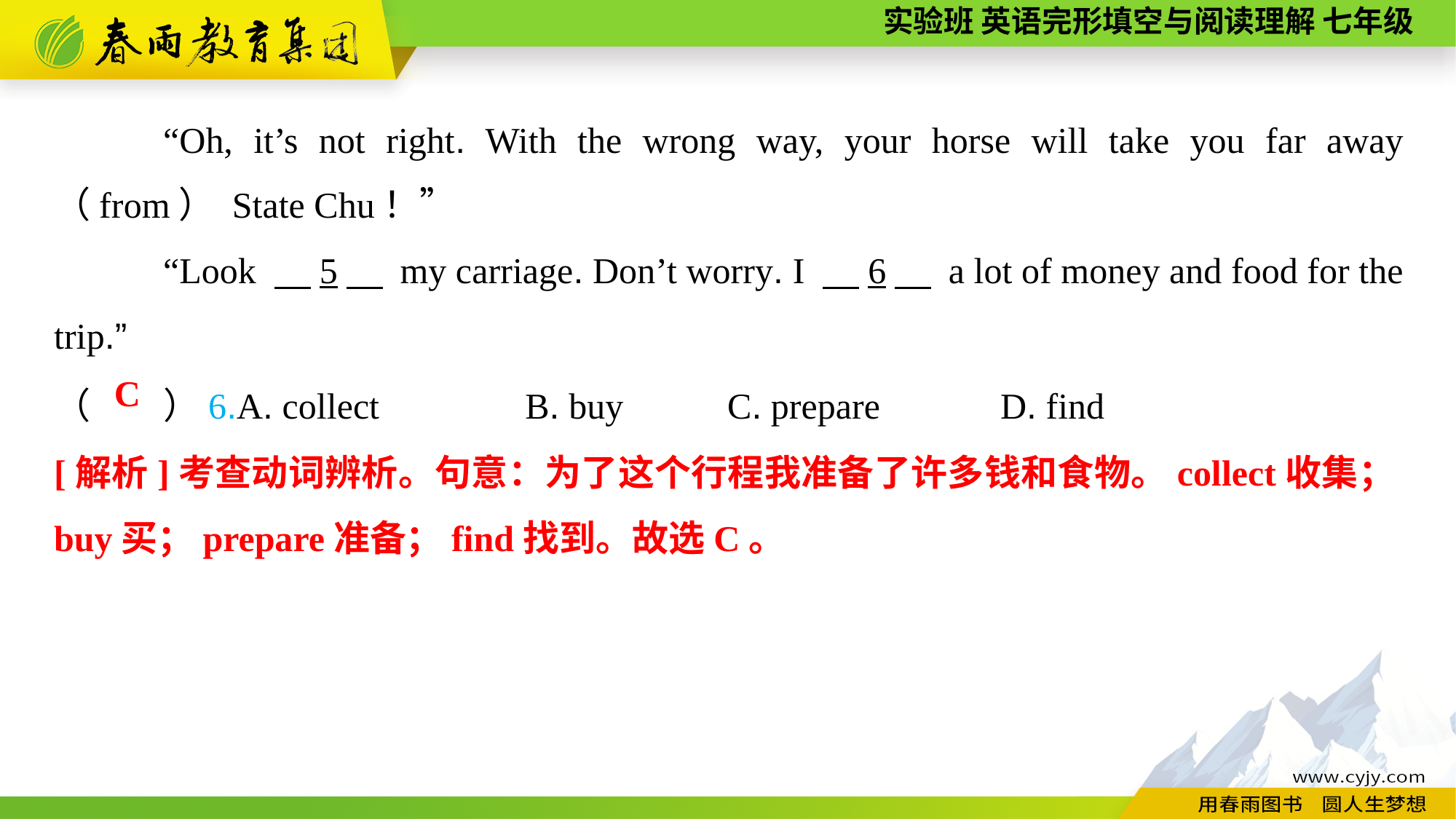

“Oh, it’s not right. With the wrong way, your horse will take you far away （from） State Chu！”
“Look 　5　 my carriage. Don’t worry. I 　6　 a lot of money and food for the trip.”
（　　）6.A. collect                B. buy	  C. prepare	        D. find
C
[解析]考查动词辨析。句意：为了这个行程我准备了许多钱和食物。collect收集；buy买；prepare准备；find找到。故选C。